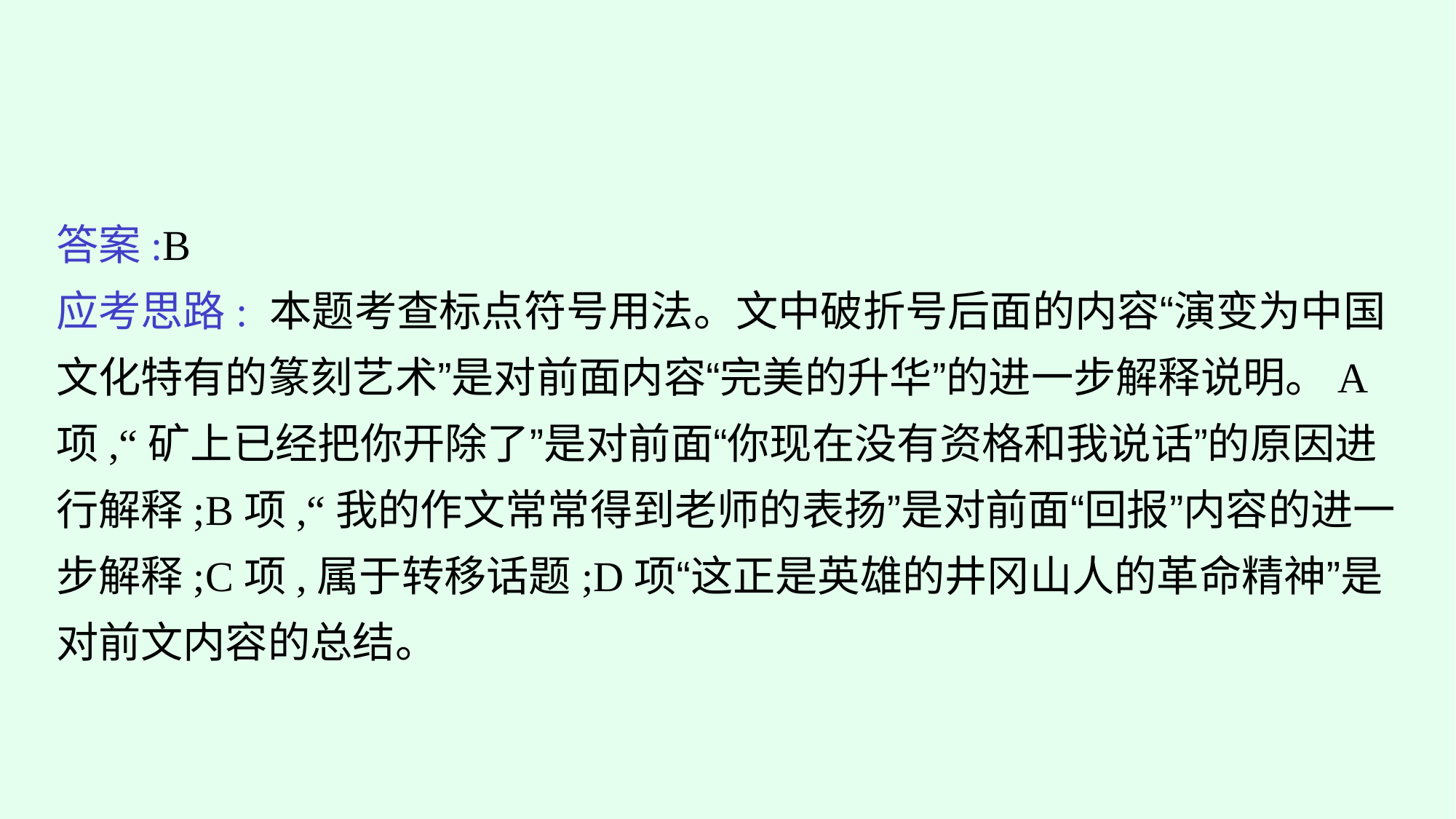

答案:B
应考思路: 本题考查标点符号用法。文中破折号后面的内容“演变为中国文化特有的篆刻艺术”是对前面内容“完美的升华”的进一步解释说明。A项,“矿上已经把你开除了”是对前面“你现在没有资格和我说话”的原因进行解释;B项,“我的作文常常得到老师的表扬”是对前面“回报”内容的进一步解释;C项,属于转移话题;D项“这正是英雄的井冈山人的革命精神”是对前文内容的总结。